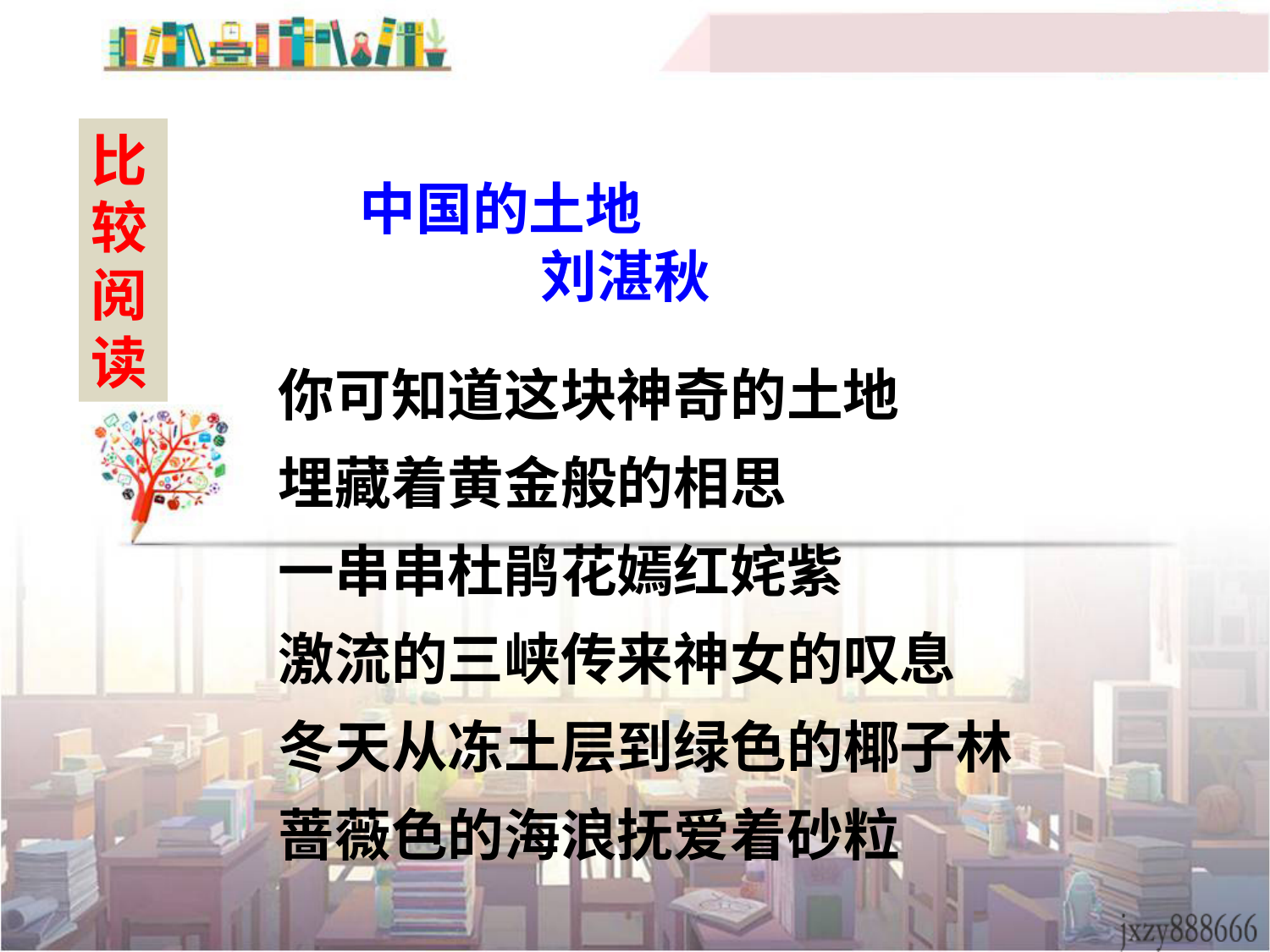

比较阅读
中国的土地
             刘湛秋
你可知道这块神奇的土地
埋藏着黄金般的相思
一串串杜鹃花嫣红姹紫
激流的三峡传来神女的叹息
冬天从冻土层到绿色的椰子林
蔷薇色的海浪抚爱着砂粒